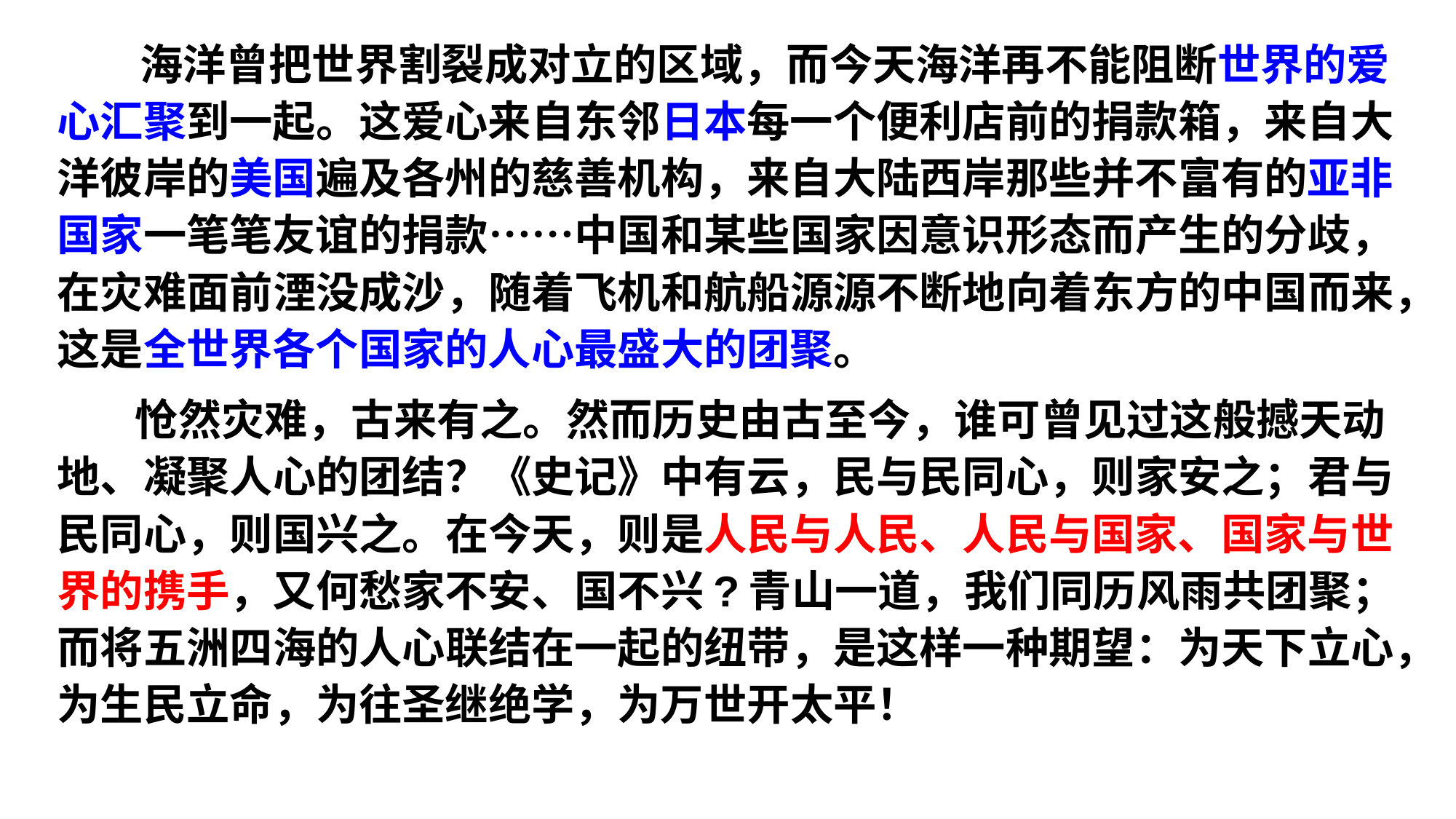

海洋曾把世界割裂成对立的区域，而今天海洋再不能阻断世界的爱心汇聚到一起。这爱心来自东邻日本每一个便利店前的捐款箱，来自大洋彼岸的美国遍及各州的慈善机构，来自大陆西岸那些并不富有的亚非国家一笔笔友谊的捐款……中国和某些国家因意识形态而产生的分歧，在灾难面前湮没成沙，随着飞机和航船源源不断地向着东方的中国而来，这是全世界各个国家的人心最盛大的团聚。
       怆然灾难，古来有之。然而历史由古至今，谁可曾见过这般撼天动地、凝聚人心的团结？《史记》中有云，民与民同心，则家安之；君与民同心，则国兴之。在今天，则是人民与人民、人民与国家、国家与世界的携手，又何愁家不安、国不兴?青山一道，我们同历风雨共团聚；而将五洲四海的人心联结在一起的纽带，是这样一种期望：为天下立心，为生民立命，为往圣继绝学，为万世开太平！